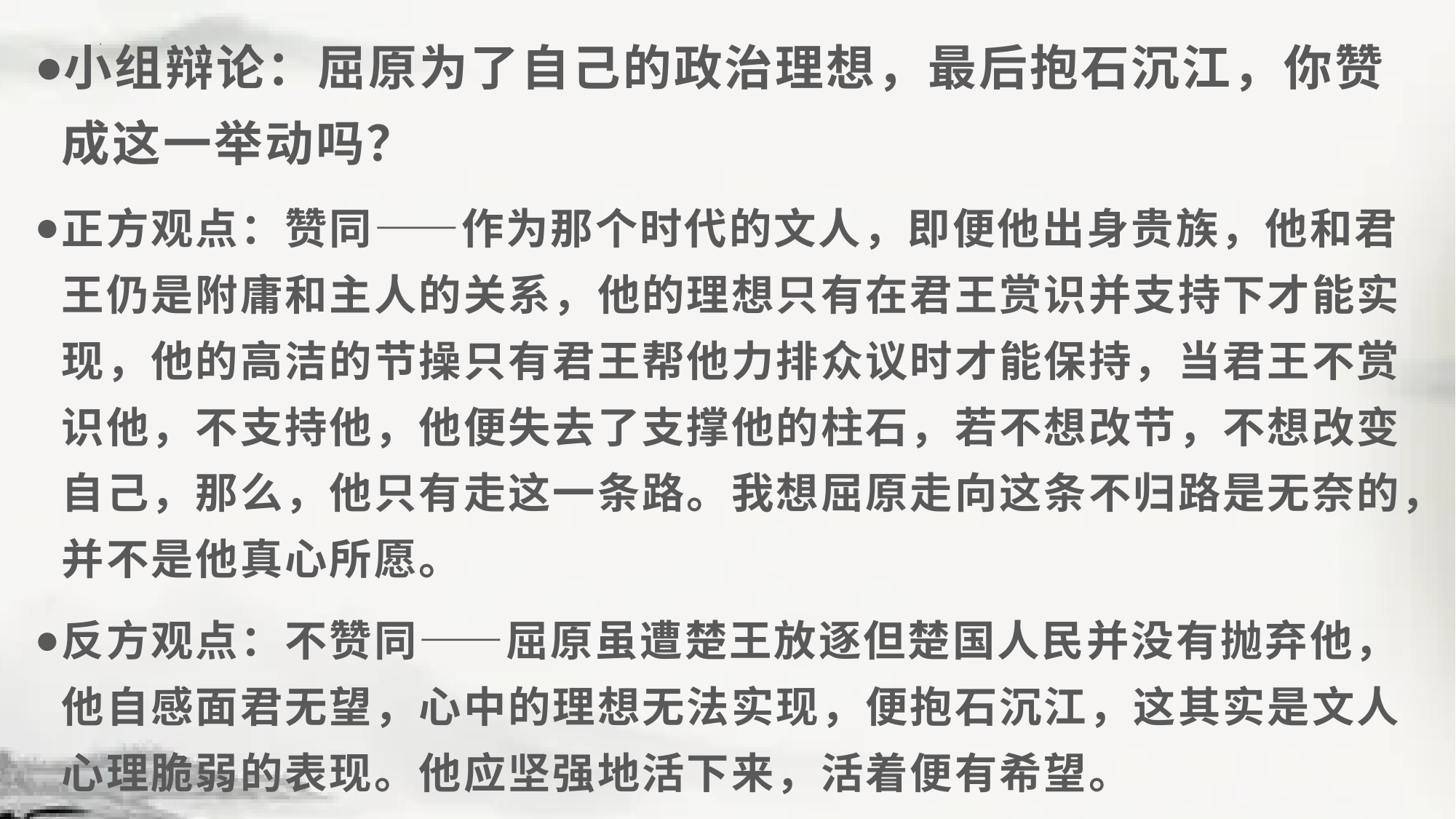

小组辩论：屈原为了自己的政治理想，最后抱石沉江，你赞成这一举动吗？
正方观点：赞同——作为那个时代的文人，即便他出身贵族，他和君王仍是附庸和主人的关系，他的理想只有在君王赏识并支持下才能实现，他的高洁的节操只有君王帮他力排众议时才能保持，当君王不赏识他，不支持他，他便失去了支撑他的柱石，若不想改节，不想改变自己，那么，他只有走这一条路。我想屈原走向这条不归路是无奈的，并不是他真心所愿。
反方观点：不赞同——屈原虽遭楚王放逐但楚国人民并没有抛弃他，他自感面君无望，心中的理想无法实现，便抱石沉江，这其实是文人心理脆弱的表现。他应坚强地活下来，活着便有希望。